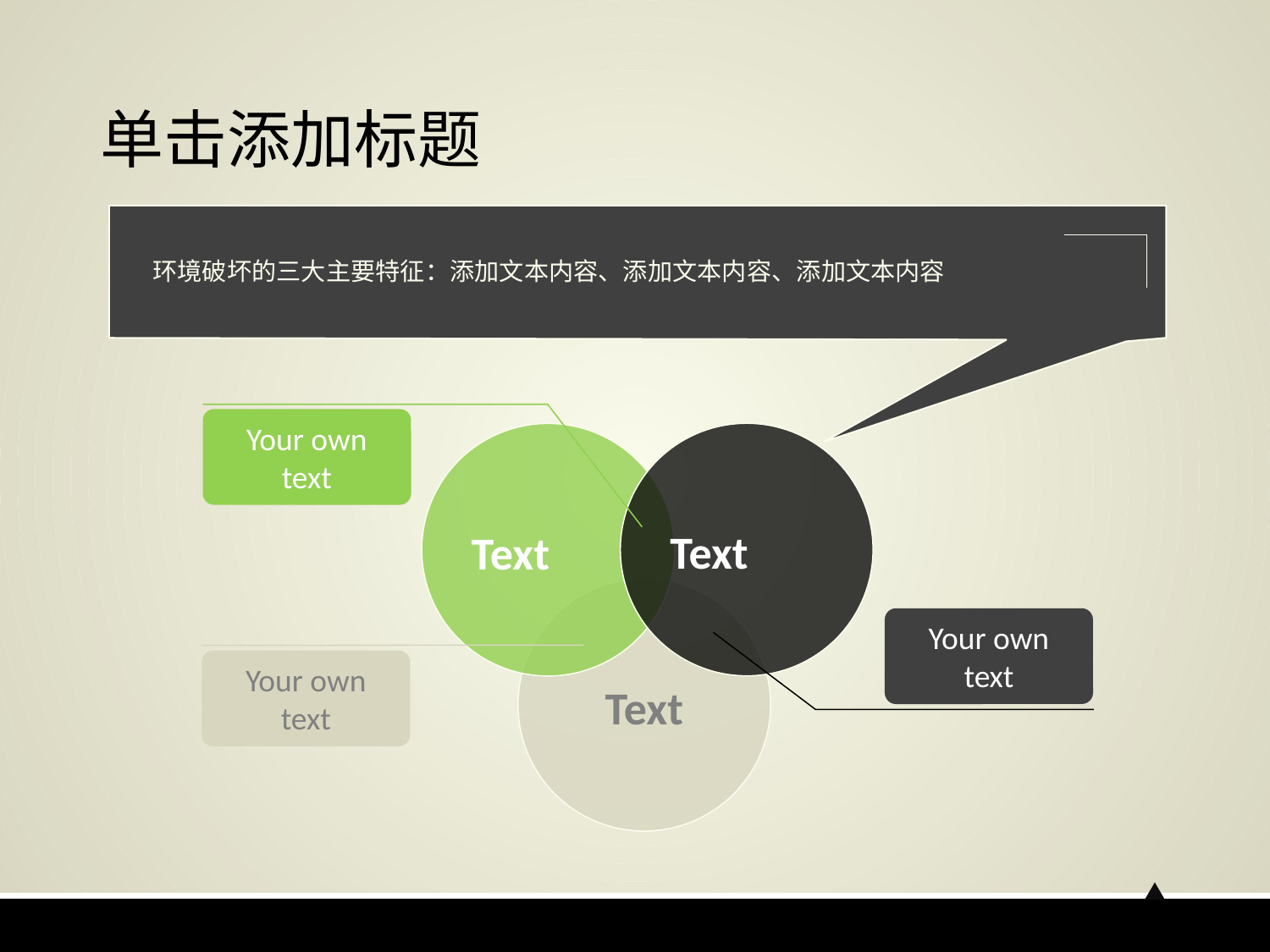

# 单击添加标题

环境破坏的三大主要特征：添加文本内容、添加文本内容、添加文本内容

Your own text
Text
Text
Text
Your own text

Your own text